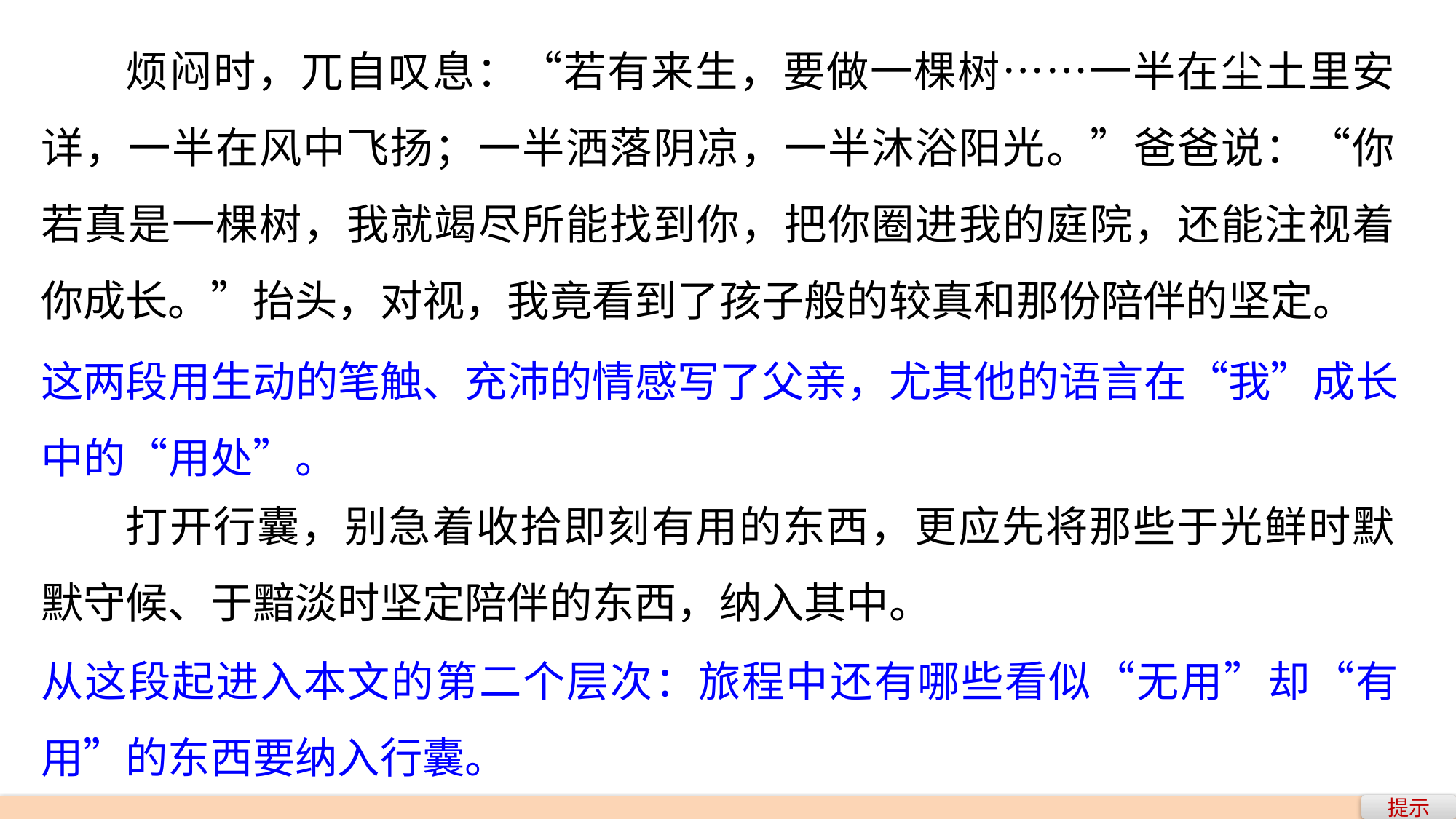

烦闷时，兀自叹息：“若有来生，要做一棵树……一半在尘土里安详，一半在风中飞扬；一半洒落阴凉，一半沐浴阳光。”爸爸说：“你若真是一棵树，我就竭尽所能找到你，把你圈进我的庭院，还能注视着你成长。”抬头，对视，我竟看到了孩子般的较真和那份陪伴的坚定。
这两段用生动的笔触、充沛的情感写了父亲，尤其他的语言在“我”成长中的“用处”。
打开行囊，别急着收拾即刻有用的东西，更应先将那些于光鲜时默默守候、于黯淡时坚定陪伴的东西，纳入其中。
从这段起进入本文的第二个层次：旅程中还有哪些看似“无用”却“有用”的东西要纳入行囊。
提示